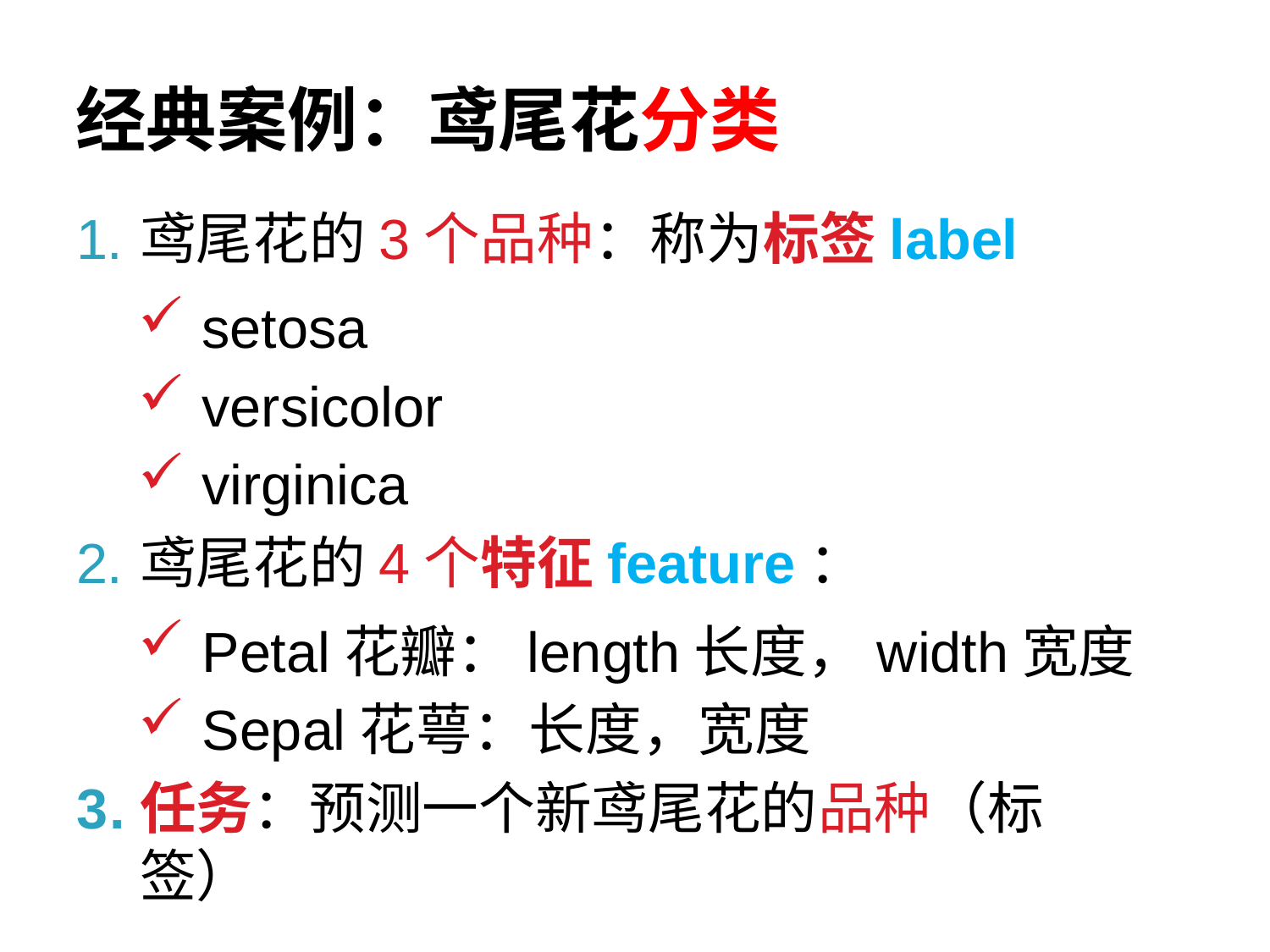

# 经典案例：鸢尾花分类
鸢尾花的3个品种：称为标签label
setosa
versicolor
virginica
鸢尾花的4个特征feature：
Petal花瓣：length长度，width宽度
Sepal花萼：长度，宽度
任务：预测一个新鸢尾花的品种（标签）